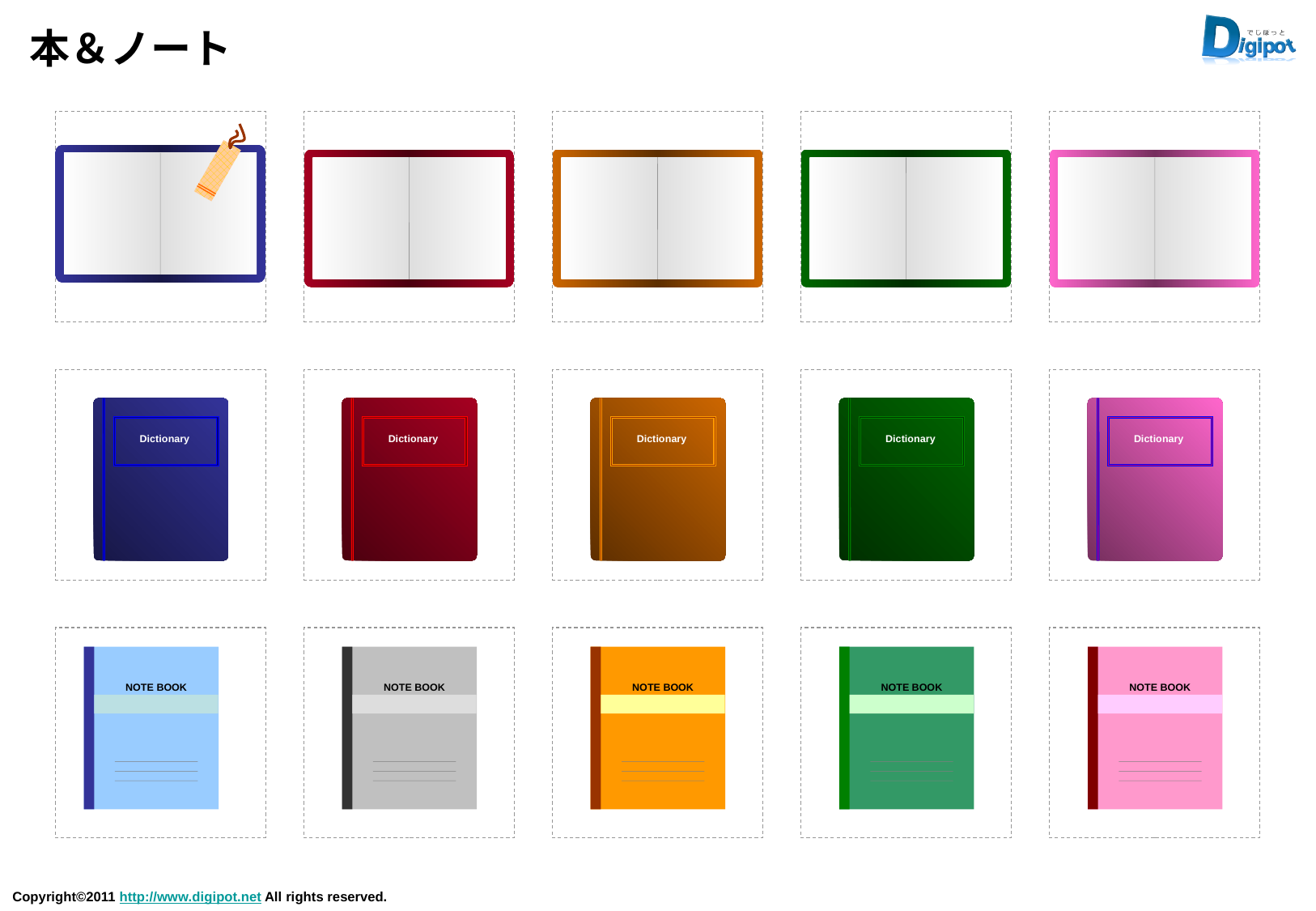

# 本＆ノート

Dictionary

Dictionary

Dictionary

Dictionary

Dictionary

NOTE BOOK

NOTE BOOK

NOTE BOOK

NOTE BOOK

NOTE BOOK